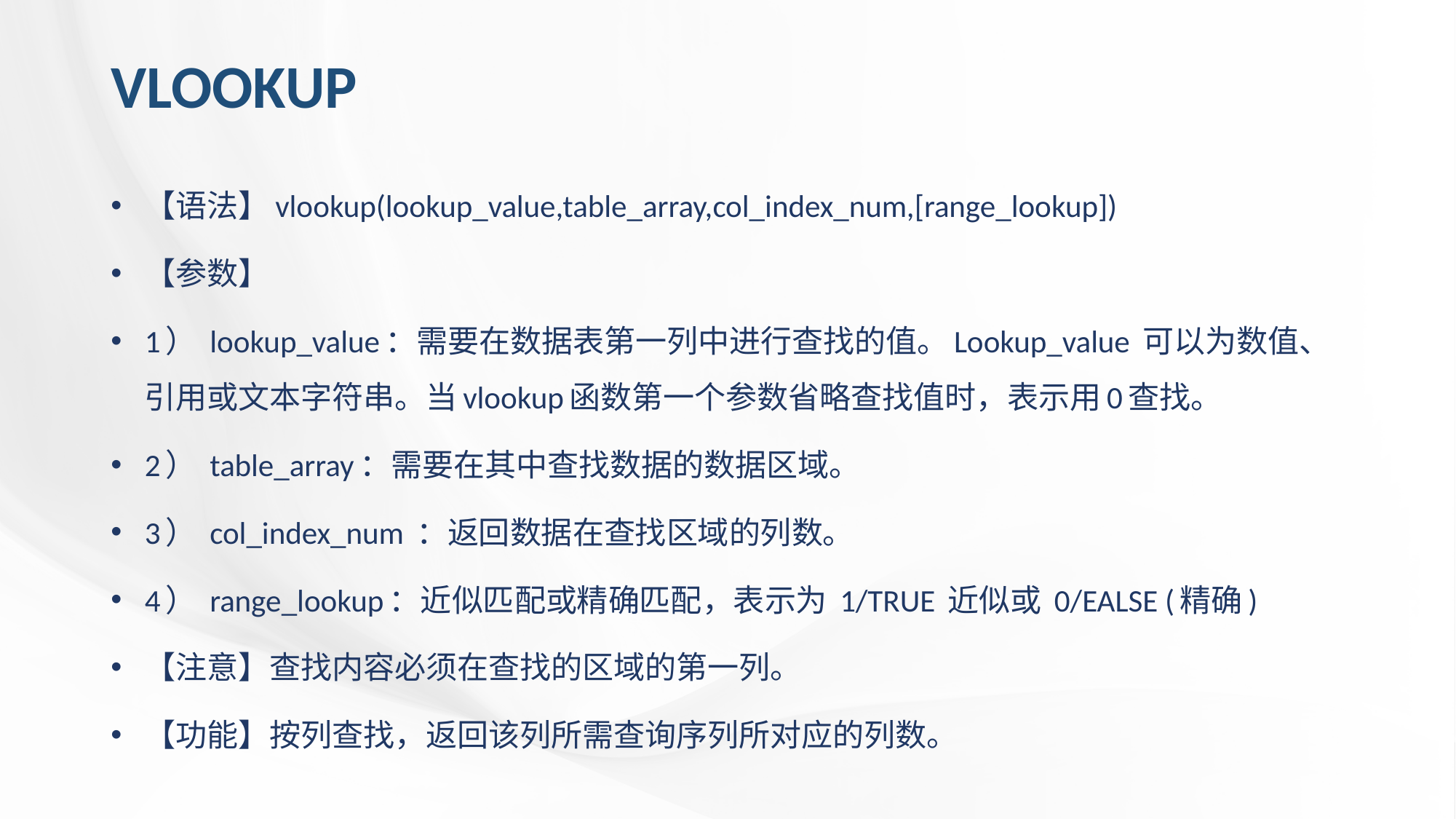

# VLOOKUP
【语法】vlookup(lookup_value,table_array,col_index_num,[range_lookup])
【参数】
1） lookup_value：需要在数据表第一列中进行查找的值。Lookup_value 可以为数值、引用或文本字符串。当vlookup函数第一个参数省略查找值时，表示用0查找。
2） table_array：需要在其中查找数据的数据区域。
3） col_index_num ：返回数据在查找区域的列数。
4） range_lookup：近似匹配或精确匹配，表示为 1/TRUE 近似或 0/EALSE (精确)
【注意】查找内容必须在查找的区域的第一列。
【功能】按列查找，返回该列所需查询序列所对应的列数。